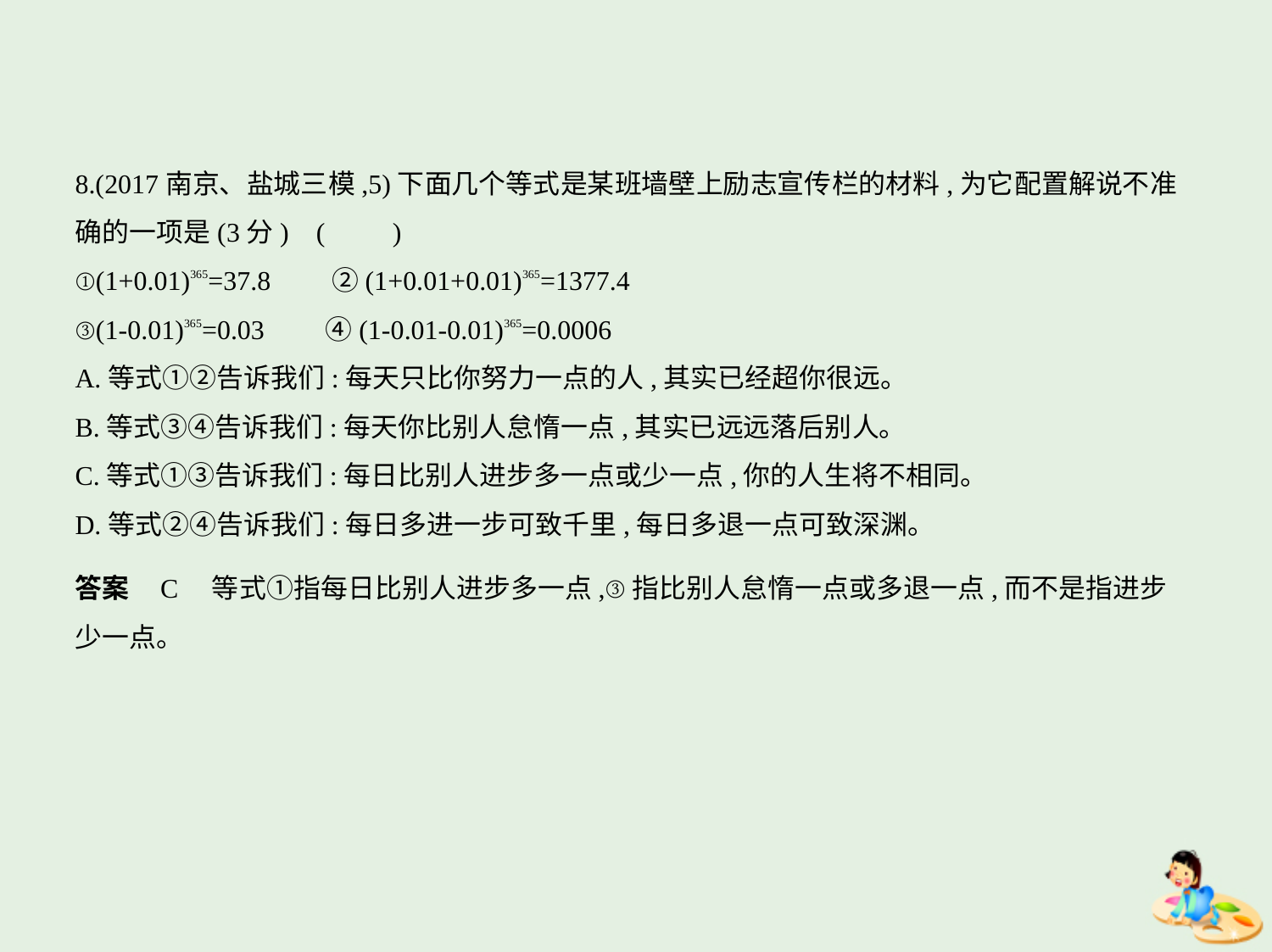

8.(2017南京、盐城三模,5)下面几个等式是某班墙壁上励志宣传栏的材料,为它配置解说不准
确的一项是(3分) (　　)
①(1+0.01)365=37.8　　②(1+0.01+0.01)365=1377.4
③(1-0.01)365=0.03　　④(1-0.01-0.01)365=0.0006
A.等式①②告诉我们:每天只比你努力一点的人,其实已经超你很远。
B.等式③④告诉我们:每天你比别人怠惰一点,其实已远远落后别人。
C.等式①③告诉我们:每日比别人进步多一点或少一点,你的人生将不相同。
D.等式②④告诉我们:每日多进一步可致千里,每日多退一点可致深渊。
答案    C　等式①指每日比别人进步多一点,③指比别人怠惰一点或多退一点,而不是指进步
少一点。